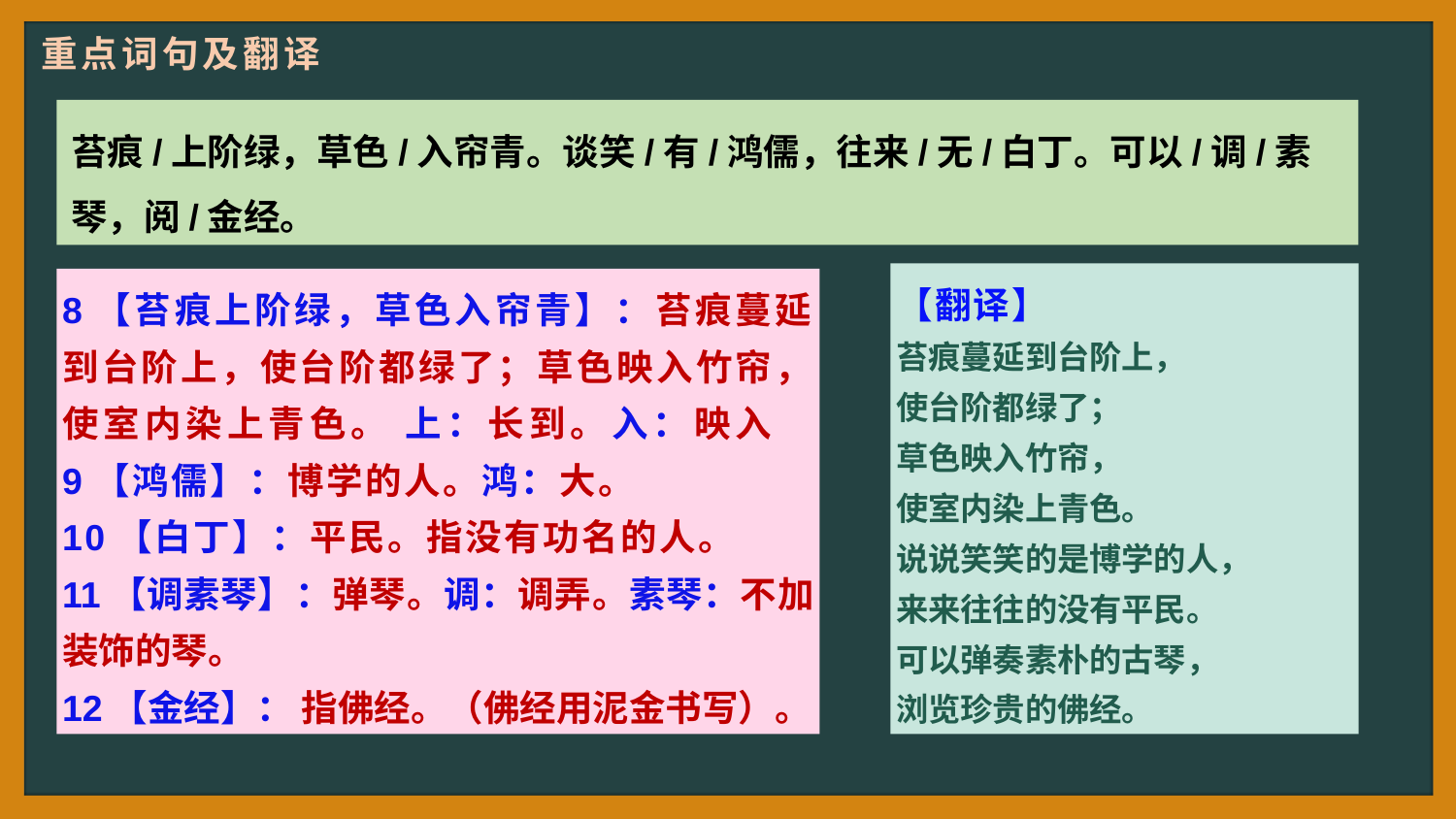

重点词句及翻译
苔痕/上阶绿，草色/入帘青。谈笑/有/鸿儒，往来/无/白丁。可以/调/素琴，阅/金经。
【翻译】
苔痕蔓延到台阶上，
使台阶都绿了；
草色映入竹帘，
使室内染上青色。
说说笑笑的是博学的人，
来来往往的没有平民。
可以弹奏素朴的古琴，
浏览珍贵的佛经。
8【苔痕上阶绿，草色入帘青】：苔痕蔓延到台阶上，使台阶都绿了；草色映入竹帘，使室内染上青色。 上：长到。入：映入    9【鸿儒】：博学的人。鸿：大。
10【白丁】：平民。指没有功名的人。
11【调素琴】：弹琴。调：调弄。素琴：不加装饰的琴。
12【金经】： 指佛经。（佛经用泥金书写）。